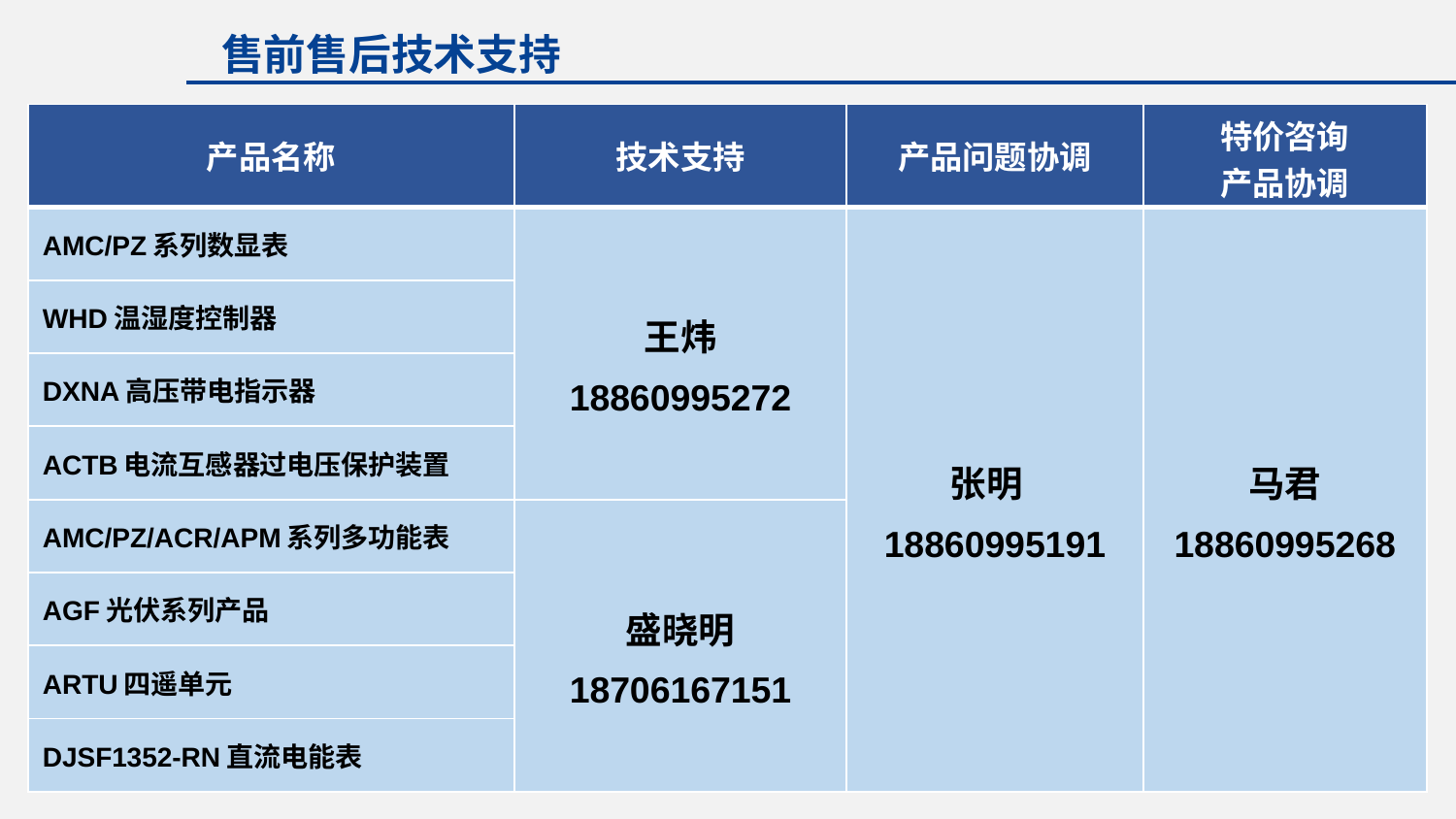

售前售后技术支持
| 产品名称 | 技术支持 | 产品问题协调 | 特价咨询 产品协调 |
| --- | --- | --- | --- |
| AMC/PZ系列数显表 | 王炜 18860995272 | 张明 18860995191 | 马君 18860995268 |
| WHD温湿度控制器 |  |  |  |
| DXNA高压带电指示器 |  |  |  |
| ACTB电流互感器过电压保护装置 |  |  |  |
| AMC/PZ/ACR/APM系列多功能表 | 盛晓明 18706167151 |  |  |
| AGF光伏系列产品 |  |  |  |
| ARTU四遥单元 |  |  |  |
| DJSF1352-RN直流电能表 |  |  |  |